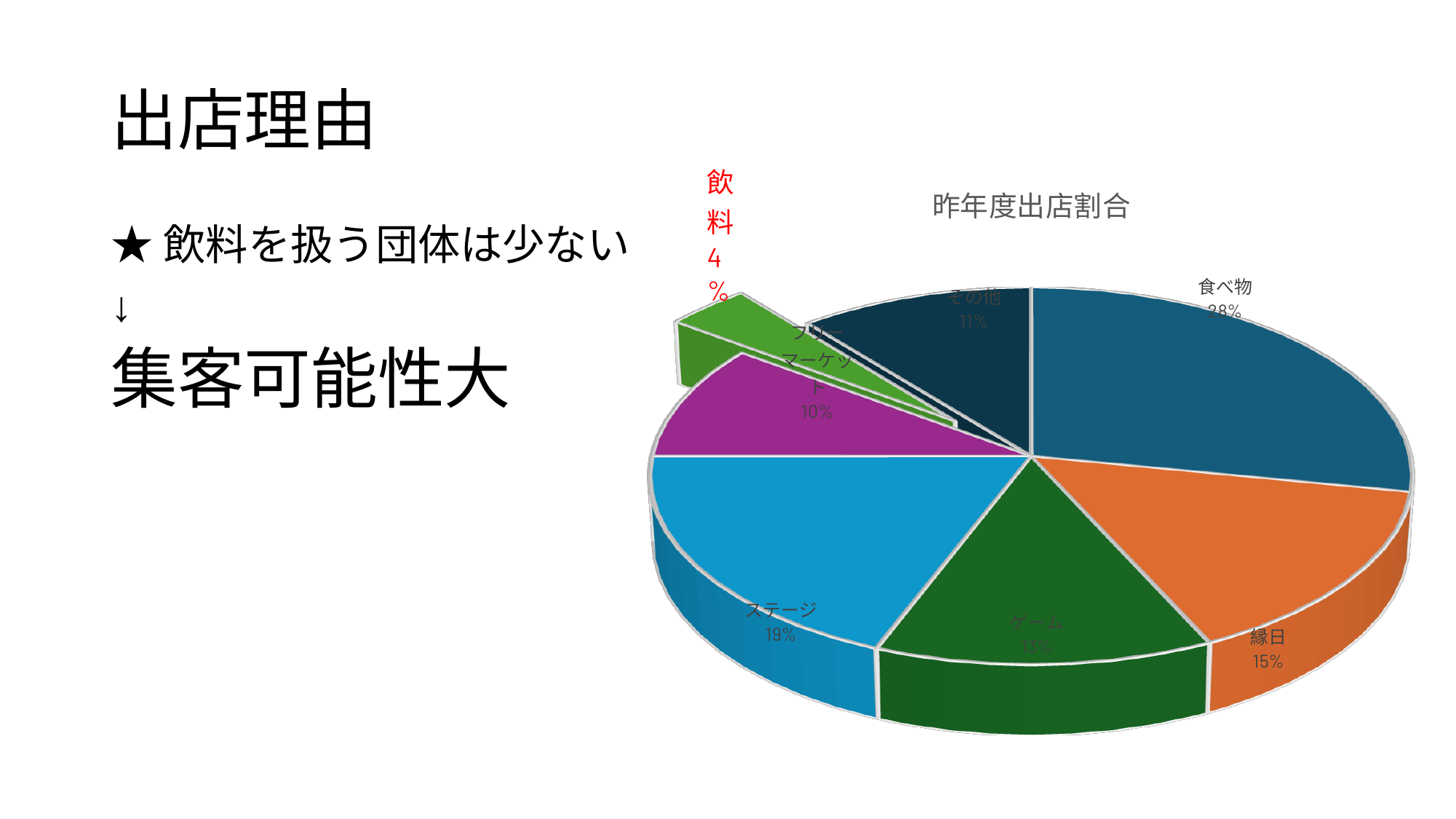

# 出店理由

[unsupported chart]

★飲料を扱う団体は少ない
↓
集客可能性大